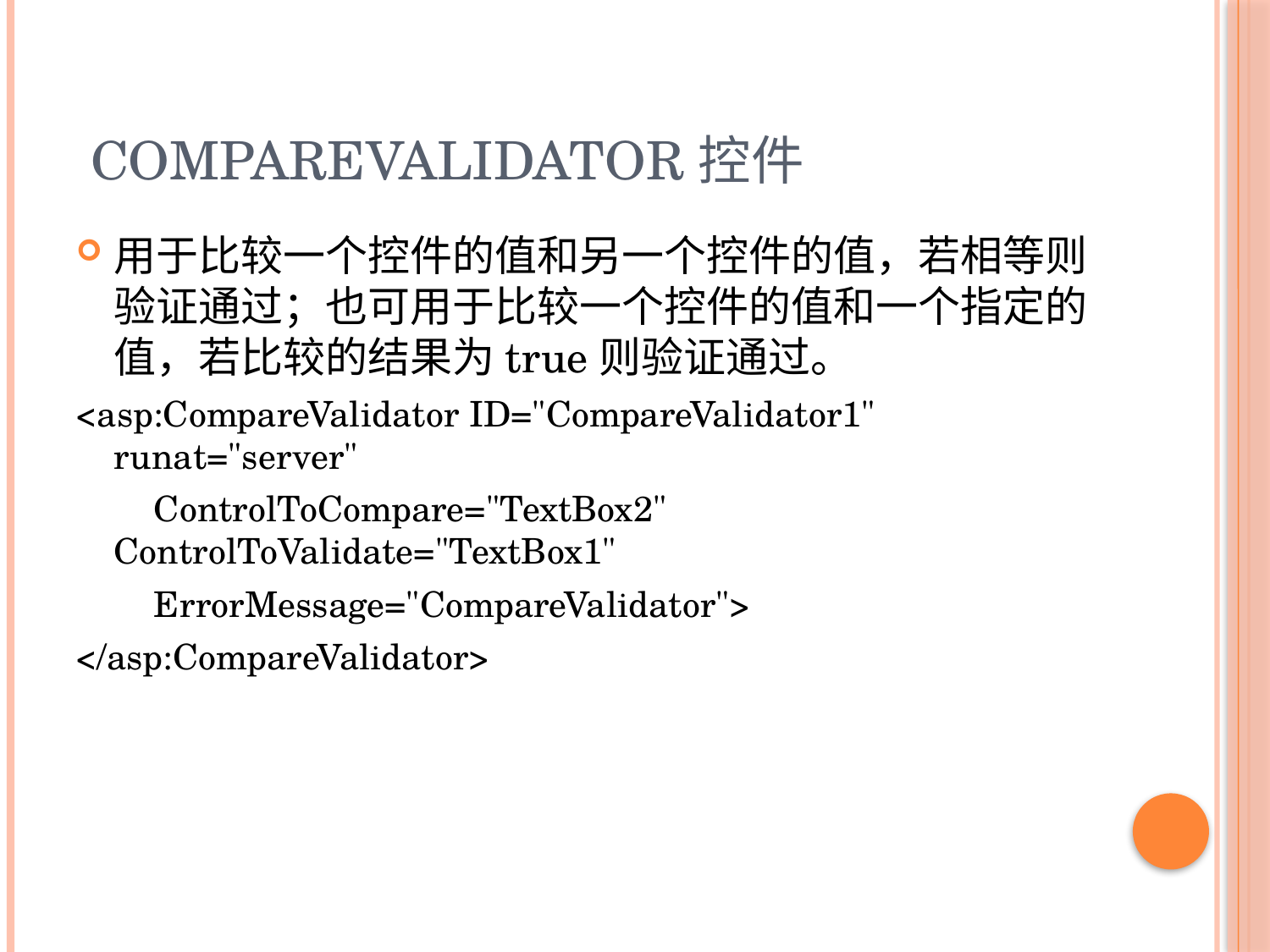

# CompareValidator控件
用于比较一个控件的值和另一个控件的值，若相等则验证通过；也可用于比较一个控件的值和一个指定的值，若比较的结果为true则验证通过。
<asp:CompareValidator ID="CompareValidator1" runat="server"
        ControlToCompare="TextBox2" ControlToValidate="TextBox1"
        ErrorMessage="CompareValidator">
</asp:CompareValidator>
86